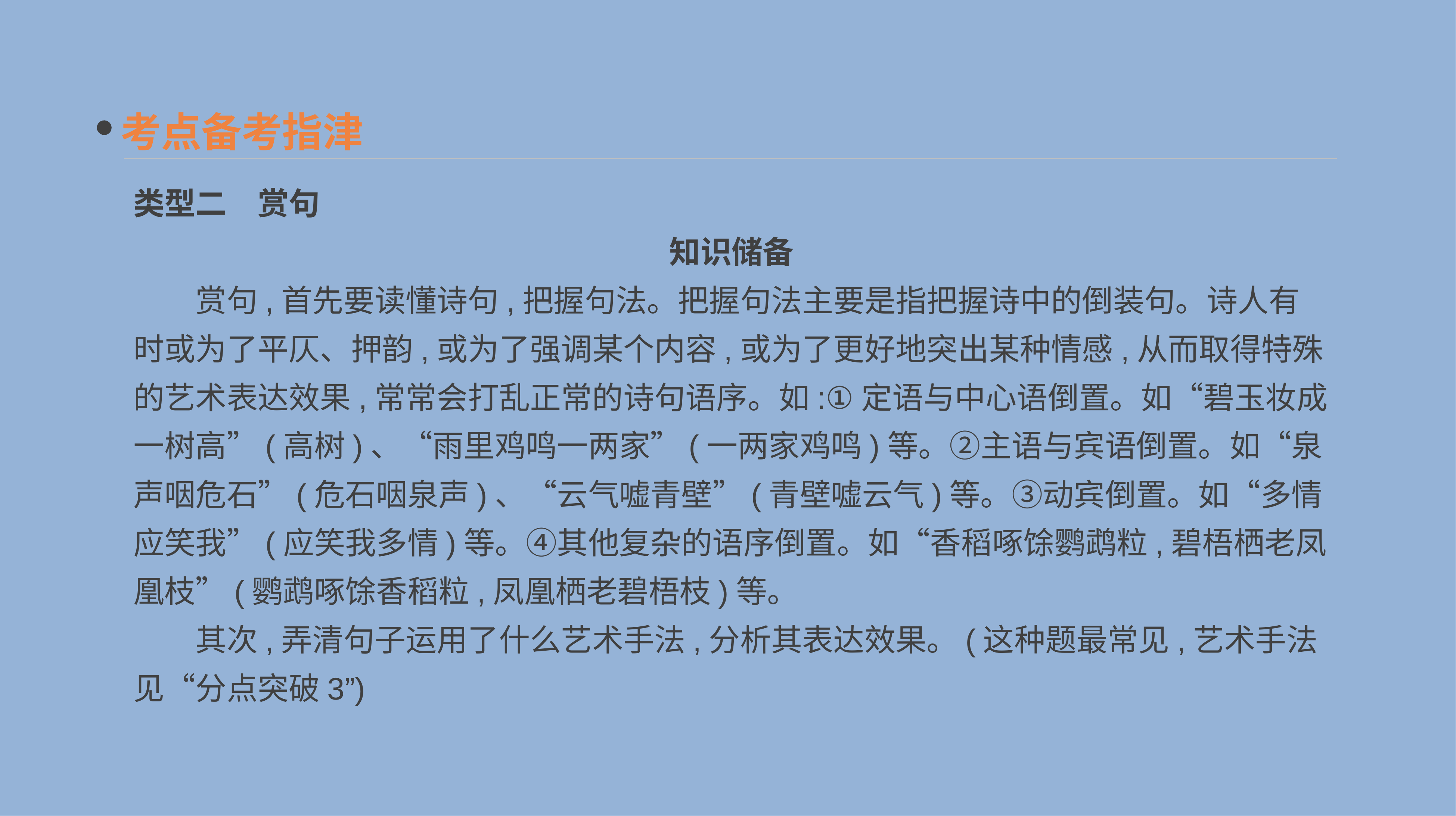

考点备考指津

类型二　赏句
　知识储备
　　赏句,首先要读懂诗句,把握句法。把握句法主要是指把握诗中的倒装句。诗人有时或为了平仄、押韵,或为了强调某个内容,或为了更好地突出某种情感,从而取得特殊的艺术表达效果,常常会打乱正常的诗句语序。如:①定语与中心语倒置。如“碧玉妆成一树高”(高树)、“雨里鸡鸣一两家”(一两家鸡鸣)等。②主语与宾语倒置。如“泉声咽危石”(危石咽泉声)、“云气嘘青壁”(青壁嘘云气)等。③动宾倒置。如“多情应笑我”(应笑我多情)等。④其他复杂的语序倒置。如“香稻啄馀鹦鹉粒,碧梧栖老凤凰枝”(鹦鹉啄馀香稻粒,凤凰栖老碧梧枝)等。
　　其次,弄清句子运用了什么艺术手法,分析其表达效果。(这种题最常见,艺术手法见“分点突破3”)